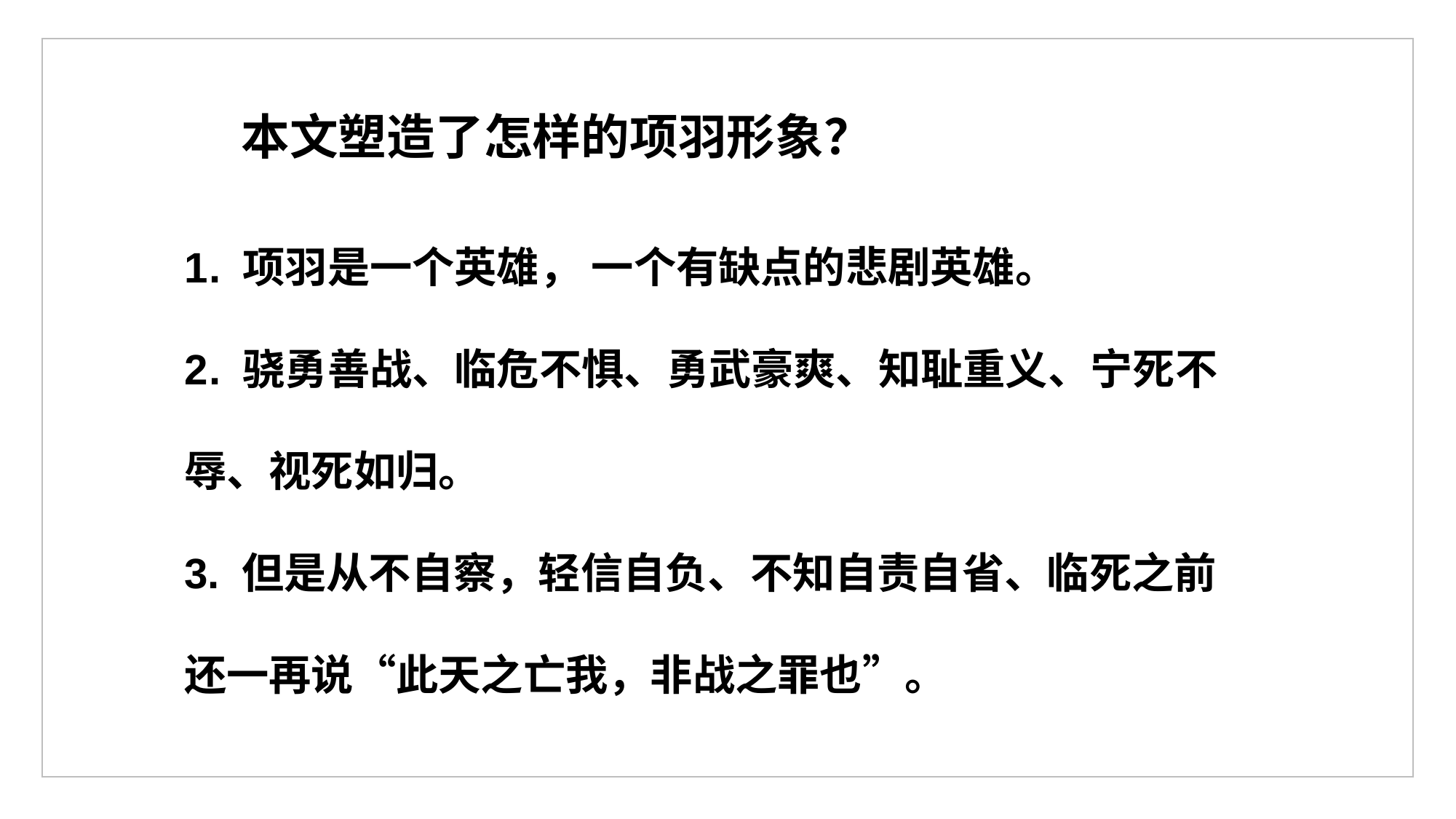

本文塑造了怎样的项羽形象？
 项羽是一个英雄， 一个有缺点的悲剧英雄。
 骁勇善战、临危不惧、勇武豪爽、知耻重义、宁死不辱、视死如归。
3. 但是从不自察，轻信自负、不知自责自省、临死之前还一再说“此天之亡我，非战之罪也”。